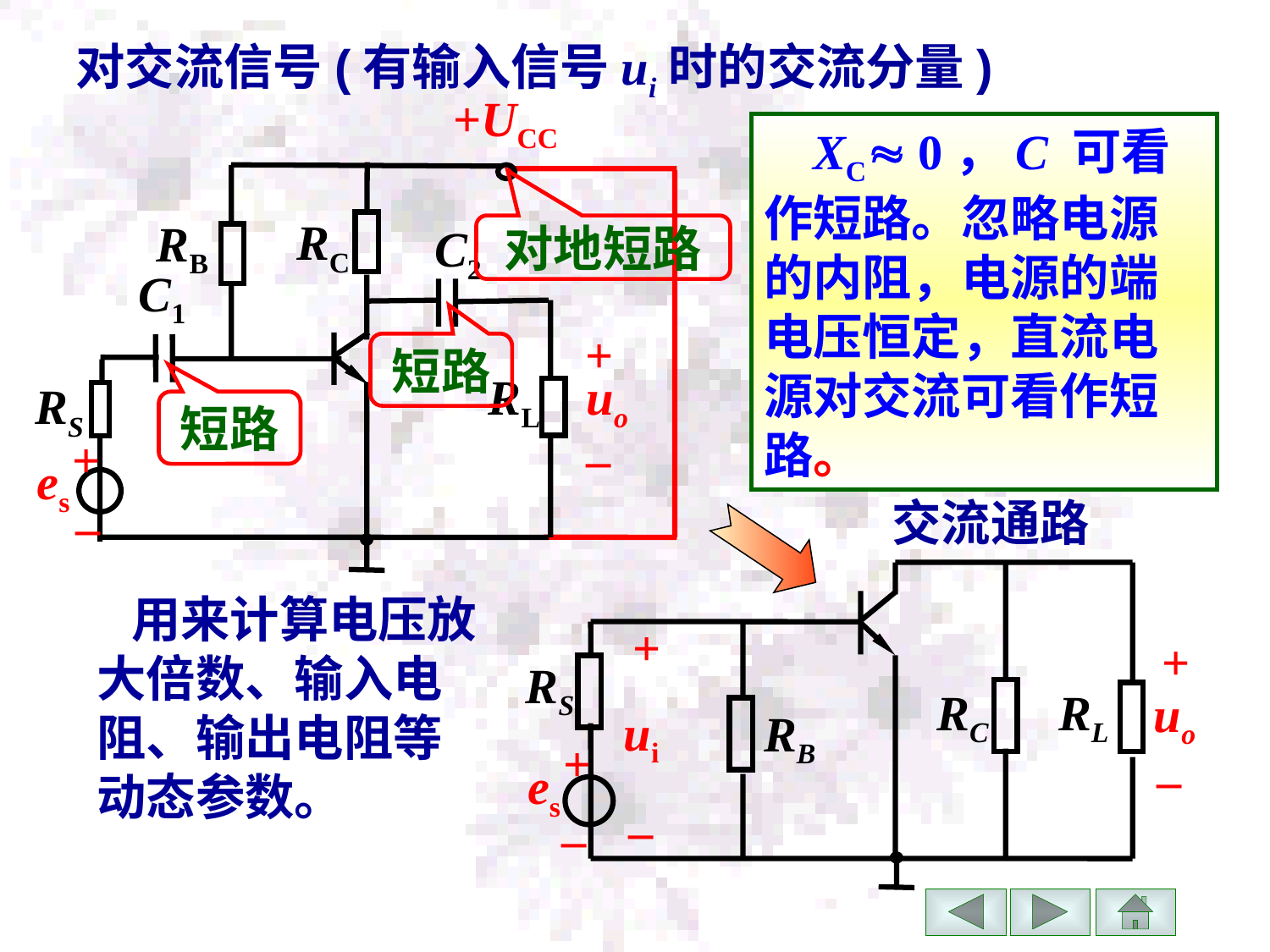

对交流信号(有输入信号ui时的交流分量)
+UCC

RC
RB

C2

C1

+
uo
–

RL
RS

+

es

–

    XC≈ 0，C 可看作短路。忽略电源的内阻，电源的端电压恒定，直流电源对交流可看作短路。

对地短路
短路
短路
交流通路

+

+
RS

RC
RL

uo

ui
RB

+
–

es

–
–

  用来计算电压放大倍数、输入电阻、输出电阻等动态参数。